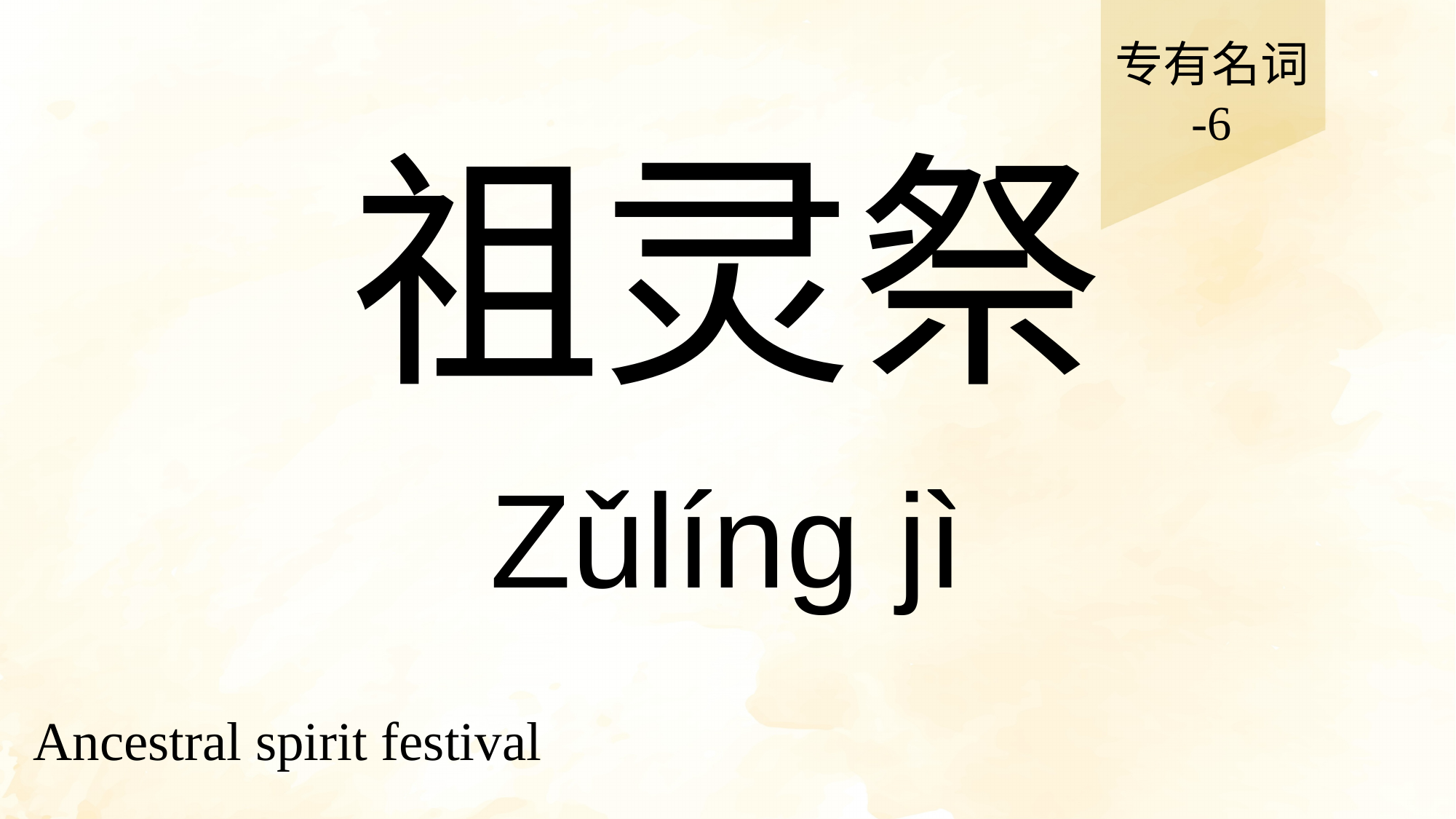

专有名词
-6
# 祖灵祭
Zǔlíng jì
Ancestral spirit festival